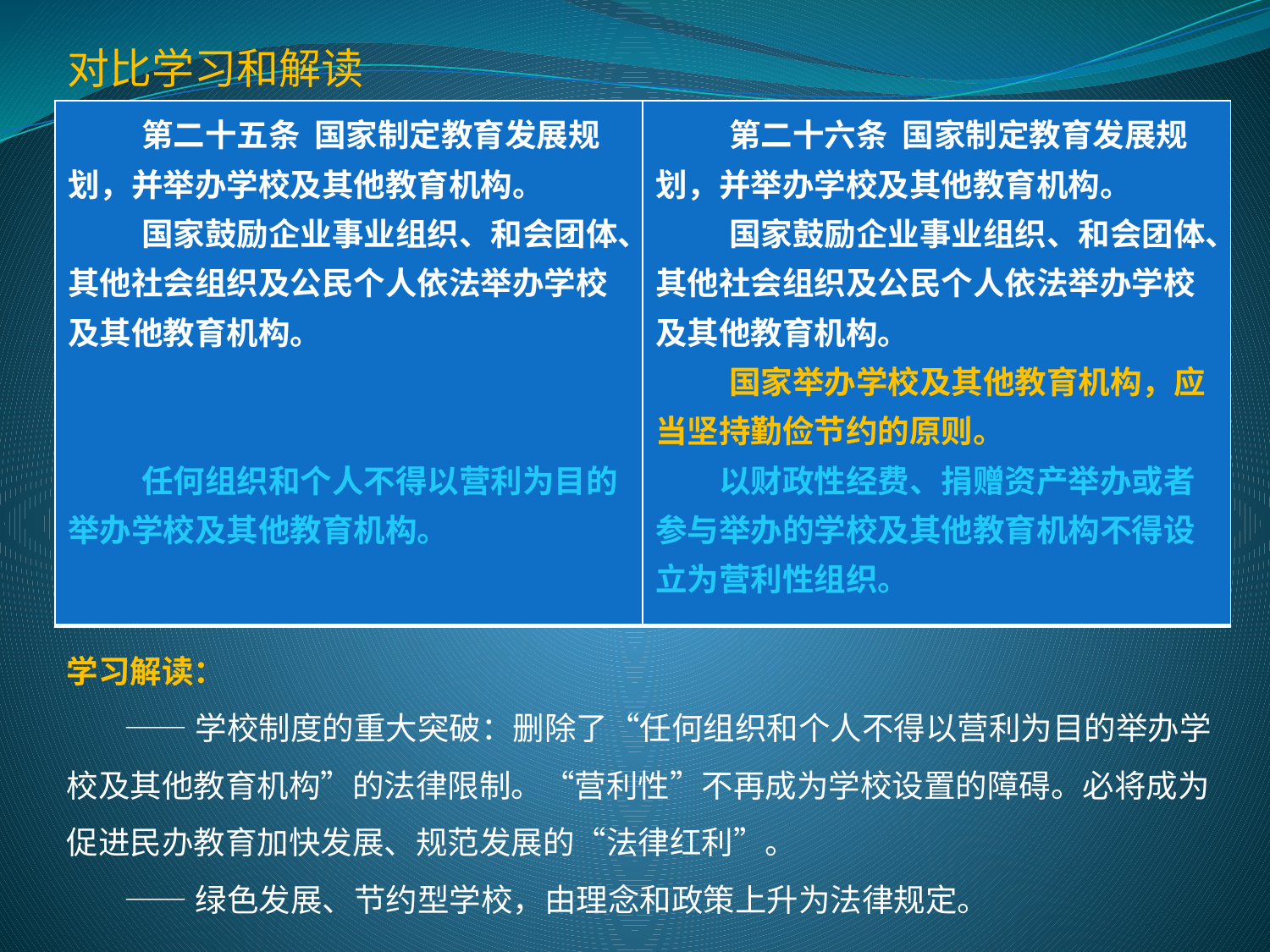

对比学习和解读
| 第二十五条 国家制定教育发展规划，并举办学校及其他教育机构。 国家鼓励企业事业组织、和会团体、其他社会组织及公民个人依法举办学校及其他教育机构。 任何组织和个人不得以营利为目的举办学校及其他教育机构。 | 第二十六条 国家制定教育发展规划，并举办学校及其他教育机构。 国家鼓励企业事业组织、和会团体、其他社会组织及公民个人依法举办学校及其他教育机构。 国家举办学校及其他教育机构，应当坚持勤俭节约的原则。 　　以财政性经费、捐赠资产举办或者参与举办的学校及其他教育机构不得设立为营利性组织。 |
| --- | --- |
学习解读：
        ——学校制度的重大突破：删除了“任何组织和个人不得以营利为目的举办学校及其他教育机构”的法律限制。“营利性”不再成为学校设置的障碍。必将成为促进民办教育加快发展、规范发展的“法律红利”。
        ——绿色发展、节约型学校，由理念和政策上升为法律规定。